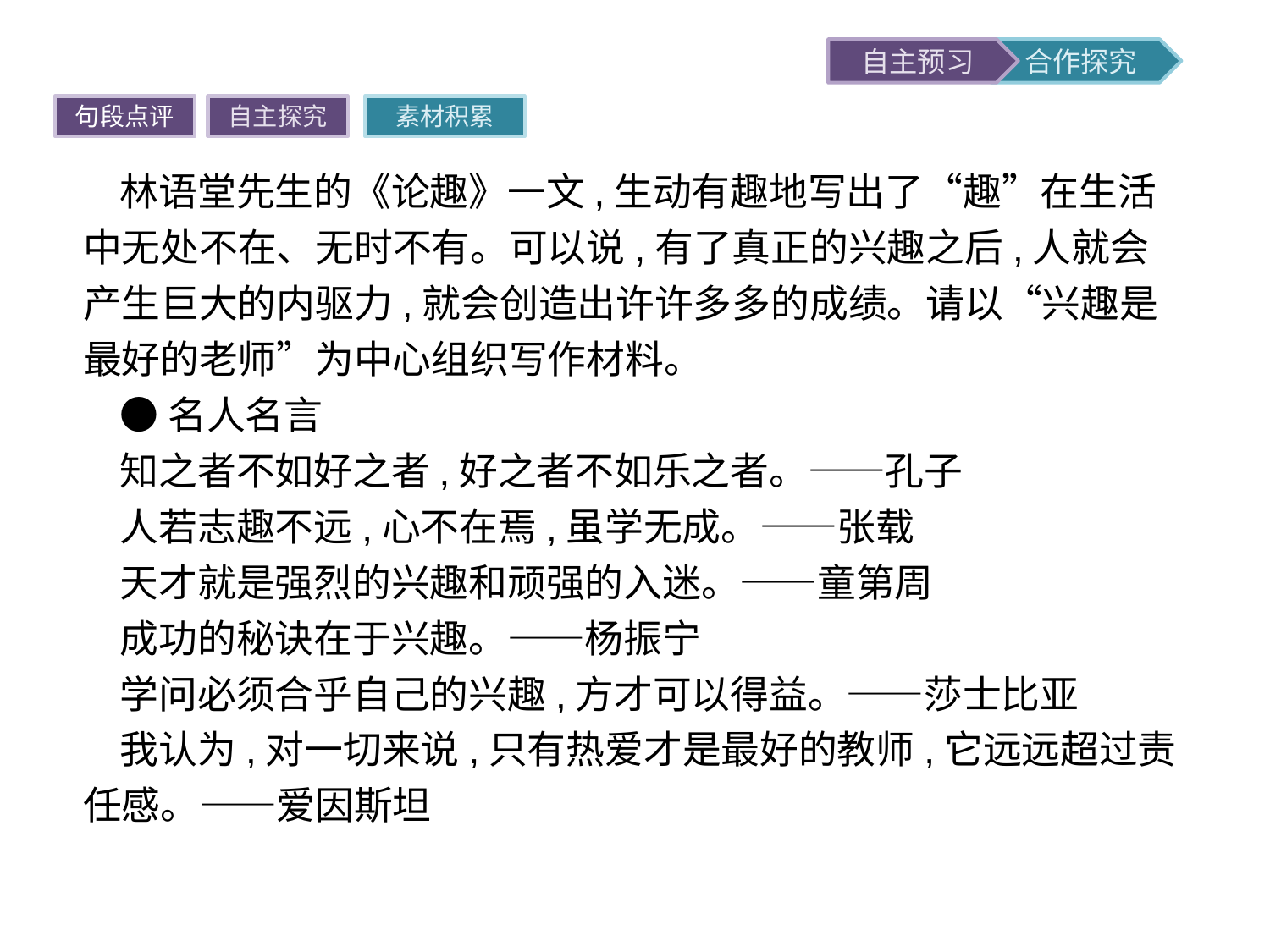

句段点评
自主探究
素材积累
林语堂先生的《论趣》一文,生动有趣地写出了“趣”在生活中无处不在、无时不有。可以说,有了真正的兴趣之后,人就会产生巨大的内驱力,就会创造出许许多多的成绩。请以“兴趣是最好的老师”为中心组织写作材料。
●名人名言
知之者不如好之者,好之者不如乐之者。——孔子
人若志趣不远,心不在焉,虽学无成。——张载
天才就是强烈的兴趣和顽强的入迷。——童第周
成功的秘诀在于兴趣。——杨振宁
学问必须合乎自己的兴趣,方才可以得益。——莎士比亚
我认为,对一切来说,只有热爱才是最好的教师,它远远超过责任感。——爱因斯坦